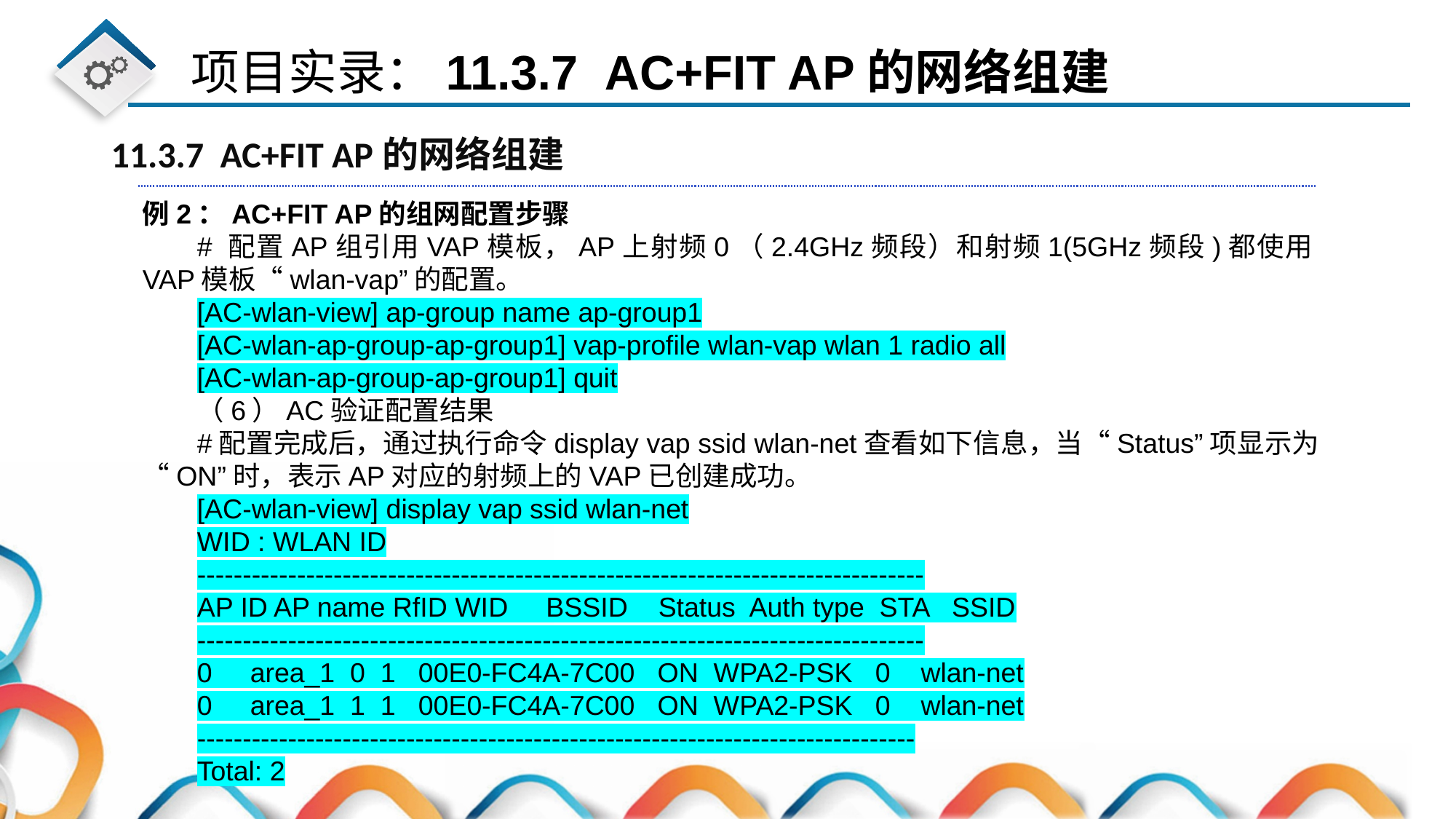

11.3.7  AC+FIT AP的网络组建

例2：AC+FIT AP的组网配置步骤
# 配置AP组引用VAP模板，AP上射频0（2.4GHz频段）和射频1(5GHz频段)都使用VAP模板“wlan-vap”的配置。
[AC-wlan-view] ap-group name ap-group1
[AC-wlan-ap-group-ap-group1] vap-profile wlan-vap wlan 1 radio all
[AC-wlan-ap-group-ap-group1] quit
（6）AC验证配置结果
#配置完成后，通过执行命令display vap ssid wlan-net查看如下信息，当“Status”项显示为“ON”时，表示AP对应的射频上的VAP已创建成功。
[AC-wlan-view] display vap ssid wlan-net
WID : WLAN ID
--------------------------------------------------------------------------------
AP ID AP name RfID WID     BSSID    Status  Auth type  STA   SSID
--------------------------------------------------------------------------------
0     area_1  0  1   00E0-FC4A-7C00   ON  WPA2-PSK   0    wlan-net
0     area_1  1  1   00E0-FC4A-7C00   ON  WPA2-PSK   0    wlan-net
-------------------------------------------------------------------------------
Total: 2